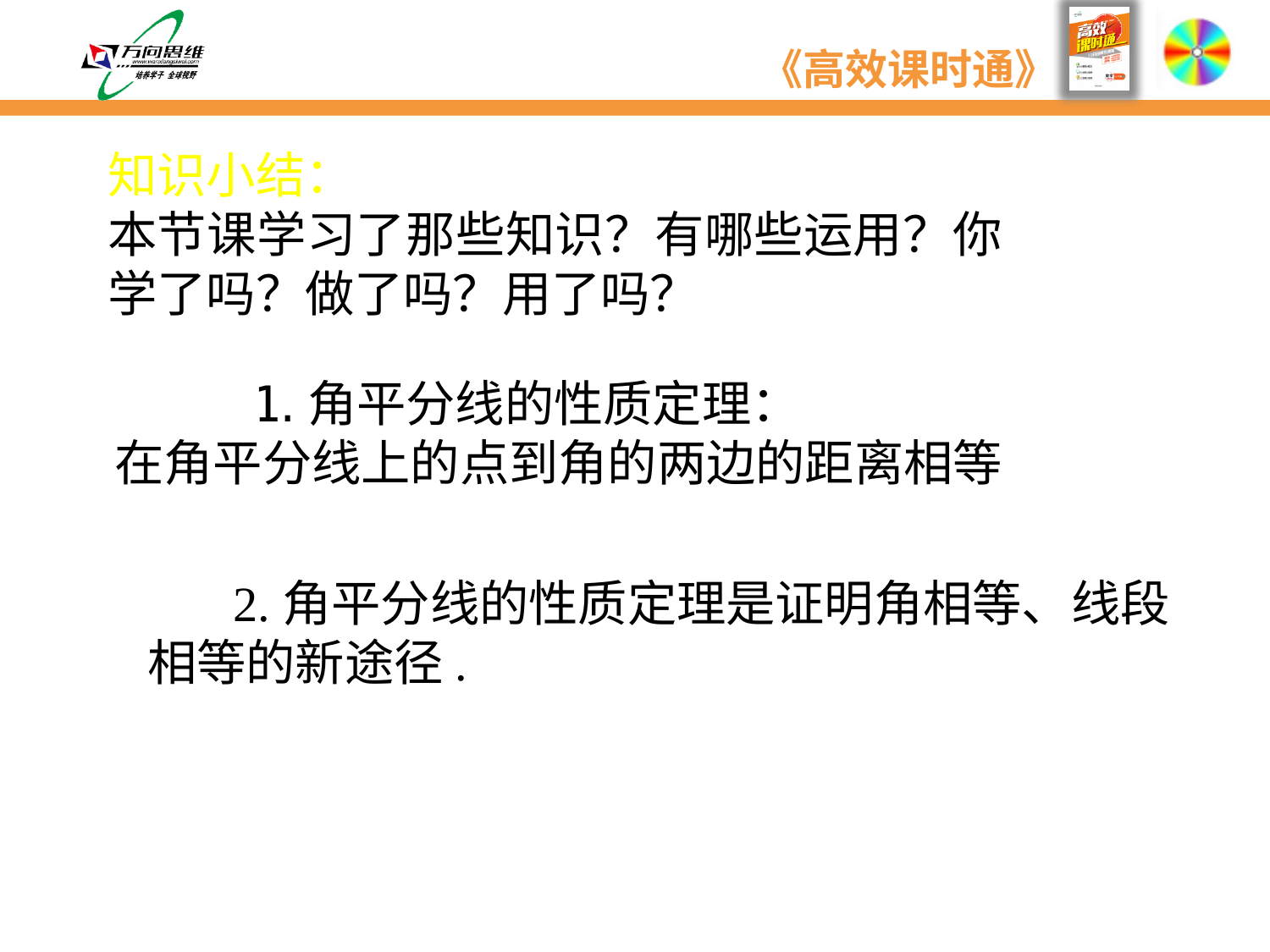

知识小结：
本节课学习了那些知识？有哪些运用？你学了吗？做了吗？用了吗？
         1.角平分线的性质定理：
在角平分线上的点到角的两边的距离相等

       2.角平分线的性质定理是证明角相等、线段相等的新途径.